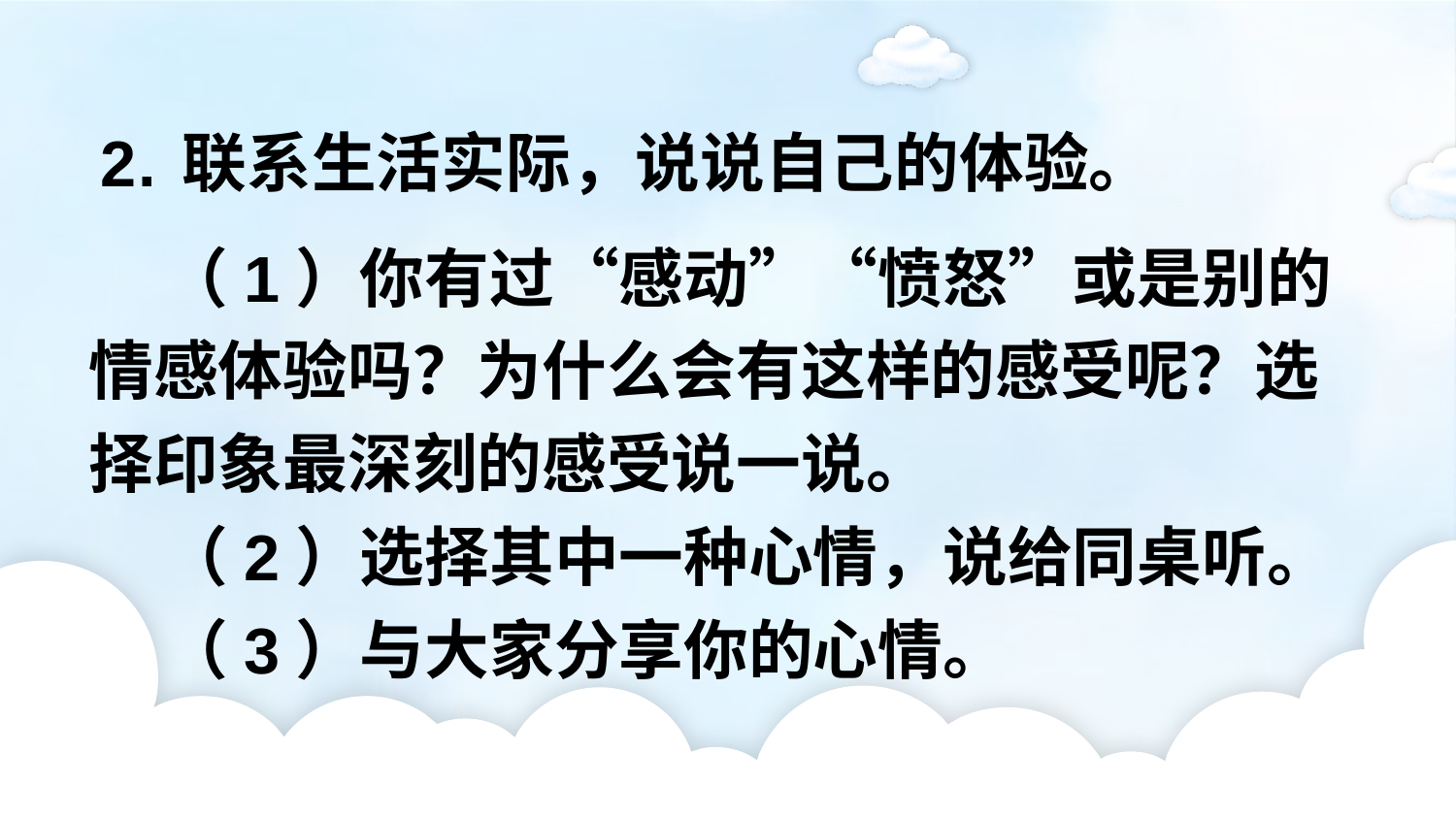

联系生活实际，说说自己的体验。
    （1）你有过“感动”“愤怒”或是别的情感体验吗？为什么会有这样的感受呢？选择印象最深刻的感受说一说。
    （2）选择其中一种心情，说给同桌听。
    （3）与大家分享你的心情。